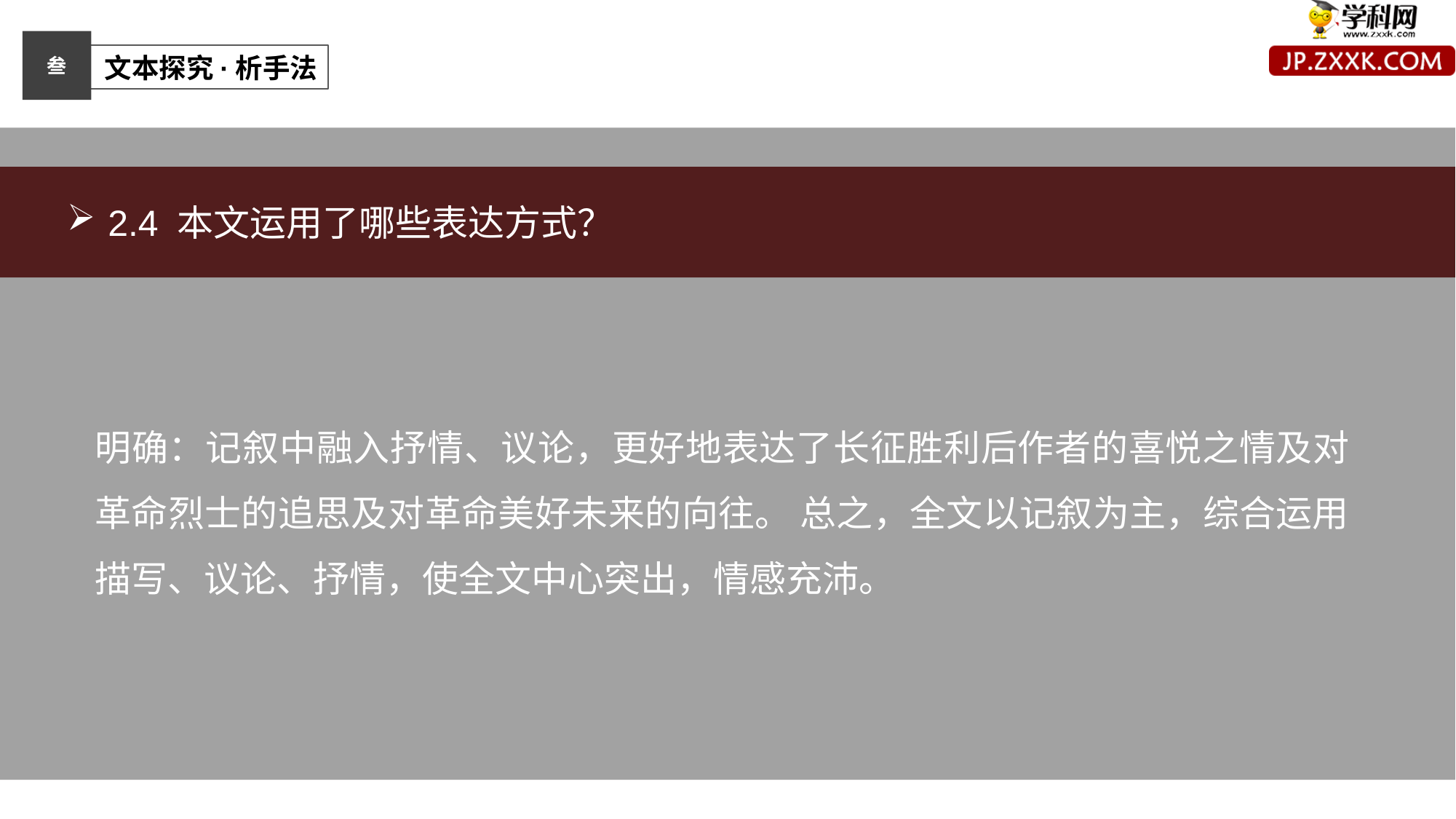

叁
  文本探究·析手法

2.4 本文运用了哪些表达方式？
明确：记叙中融入抒情、议论，更好地表达了长征胜利后作者的喜悦之情及对革命烈士的追思及对革命美好未来的向往。 总之，全文以记叙为主，综合运用描写、议论、抒情，使全文中心突出，情感充沛。